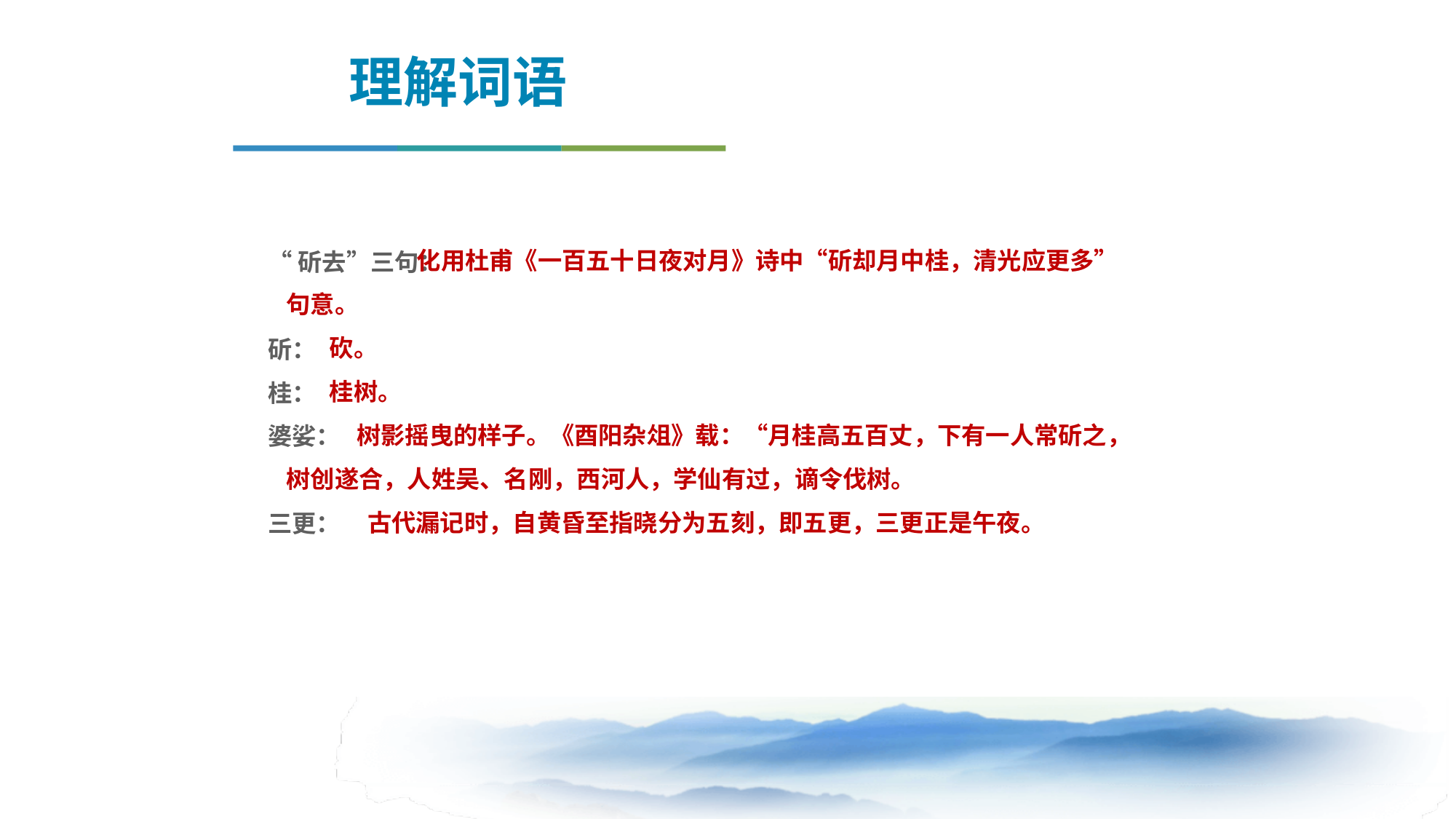

理解词语

“斫去”三句：

斫：
桂：
婆娑：

三更：
                 化用杜甫《一百五十日夜对月》诗中“斫却月中桂，清光应更多”句意。
 砍。
 桂树。
      树影摇曳的样子。《酉阳杂俎》载：“月桂高五百丈，下有一人常斫之，树创遂合，人姓吴、名刚，西河人，学仙有过，谪令伐树。
        古代漏记时，自黄昏至指晓分为五刻，即五更，三更正是午夜。